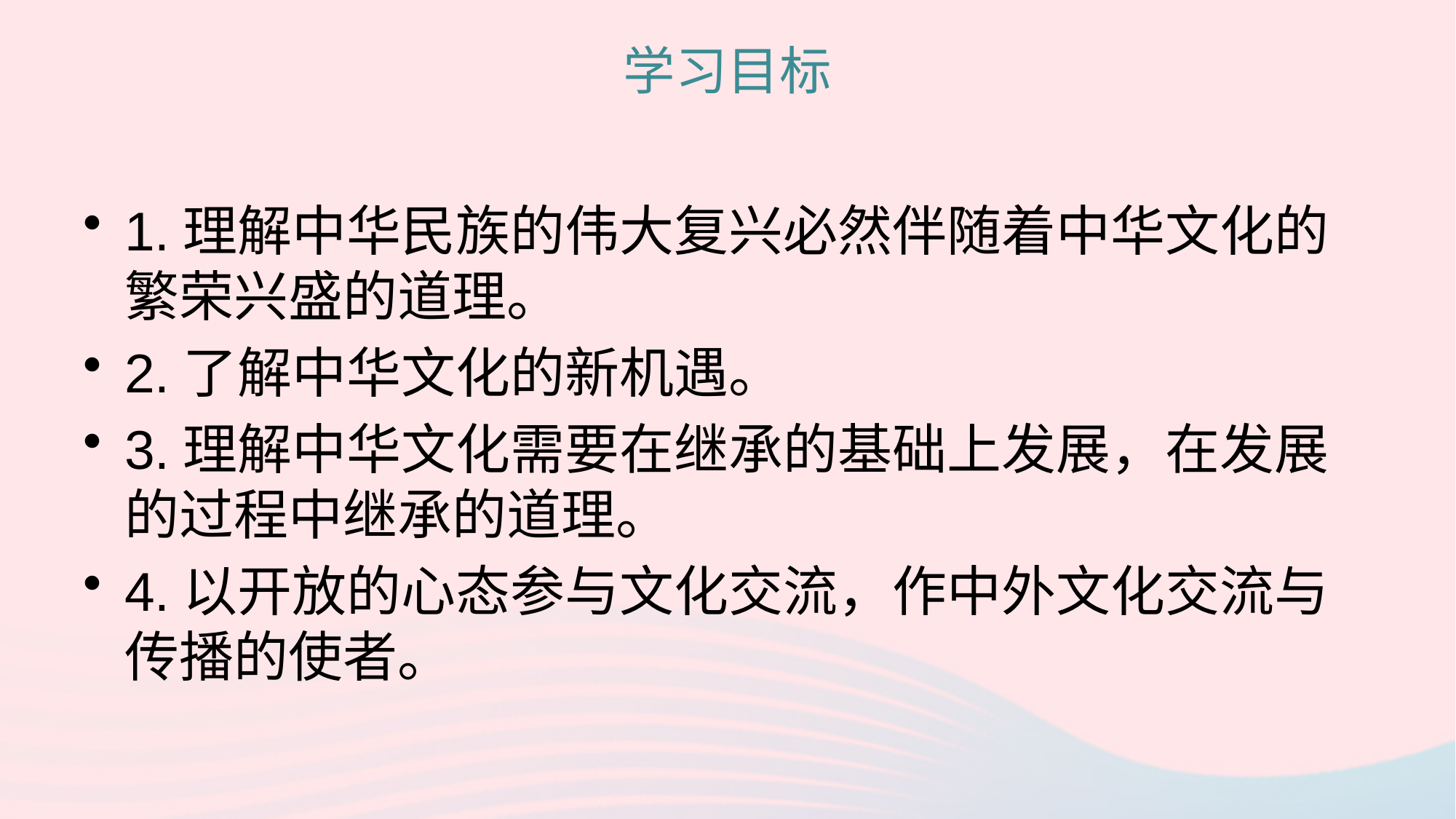

# 学习目标
1.理解中华民族的伟大复兴必然伴随着中华文化的繁荣兴盛的道理。
2.了解中华文化的新机遇。
3.理解中华文化需要在继承的基础上发展，在发展的过程中继承的道理。
4.以开放的心态参与文化交流，作中外文化交流与传播的使者。